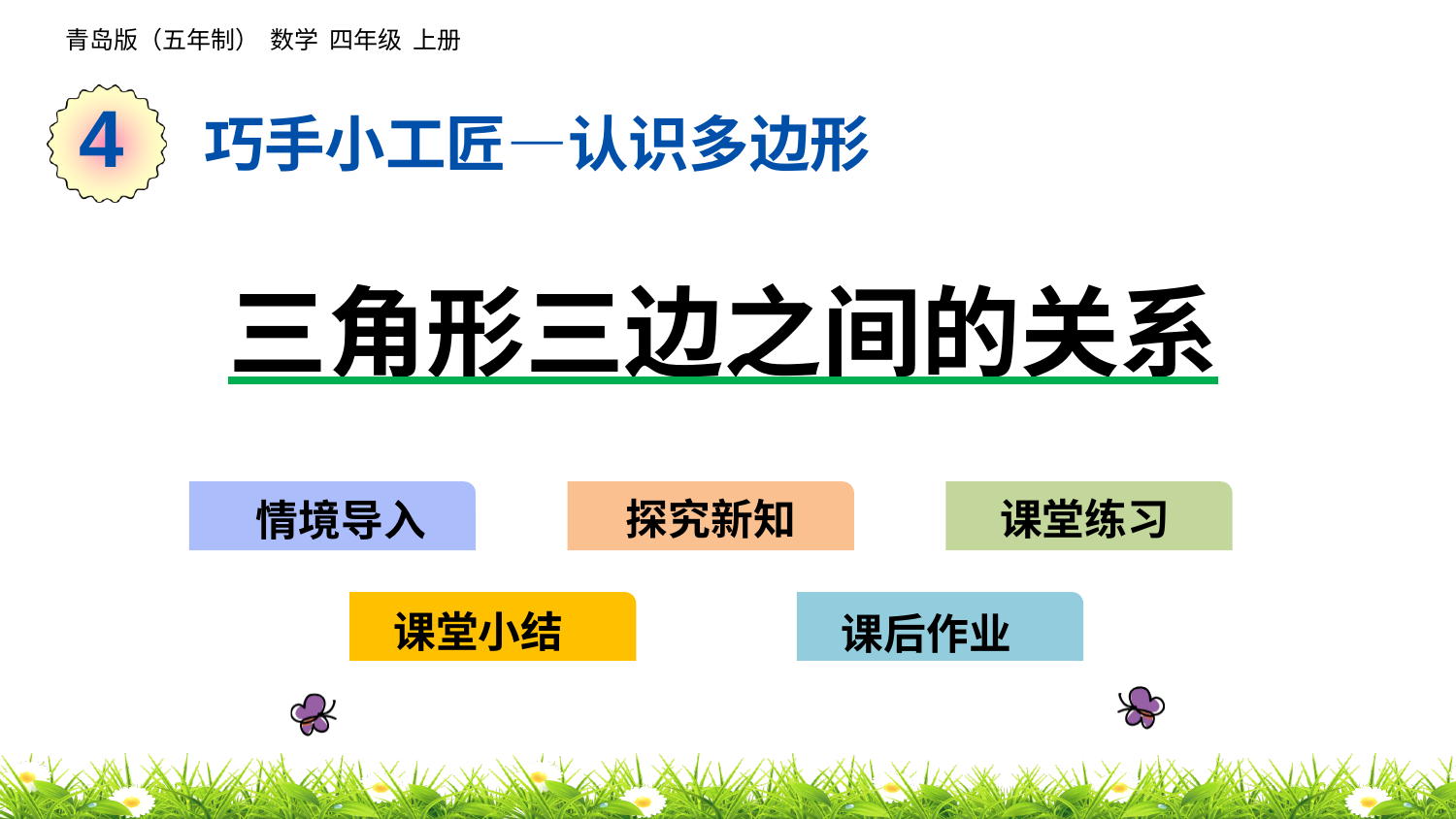

巧手小工匠—认识多边形
三角形三边之间的关系
探究新知
课堂练习
情境导入
课堂小结
课后作业